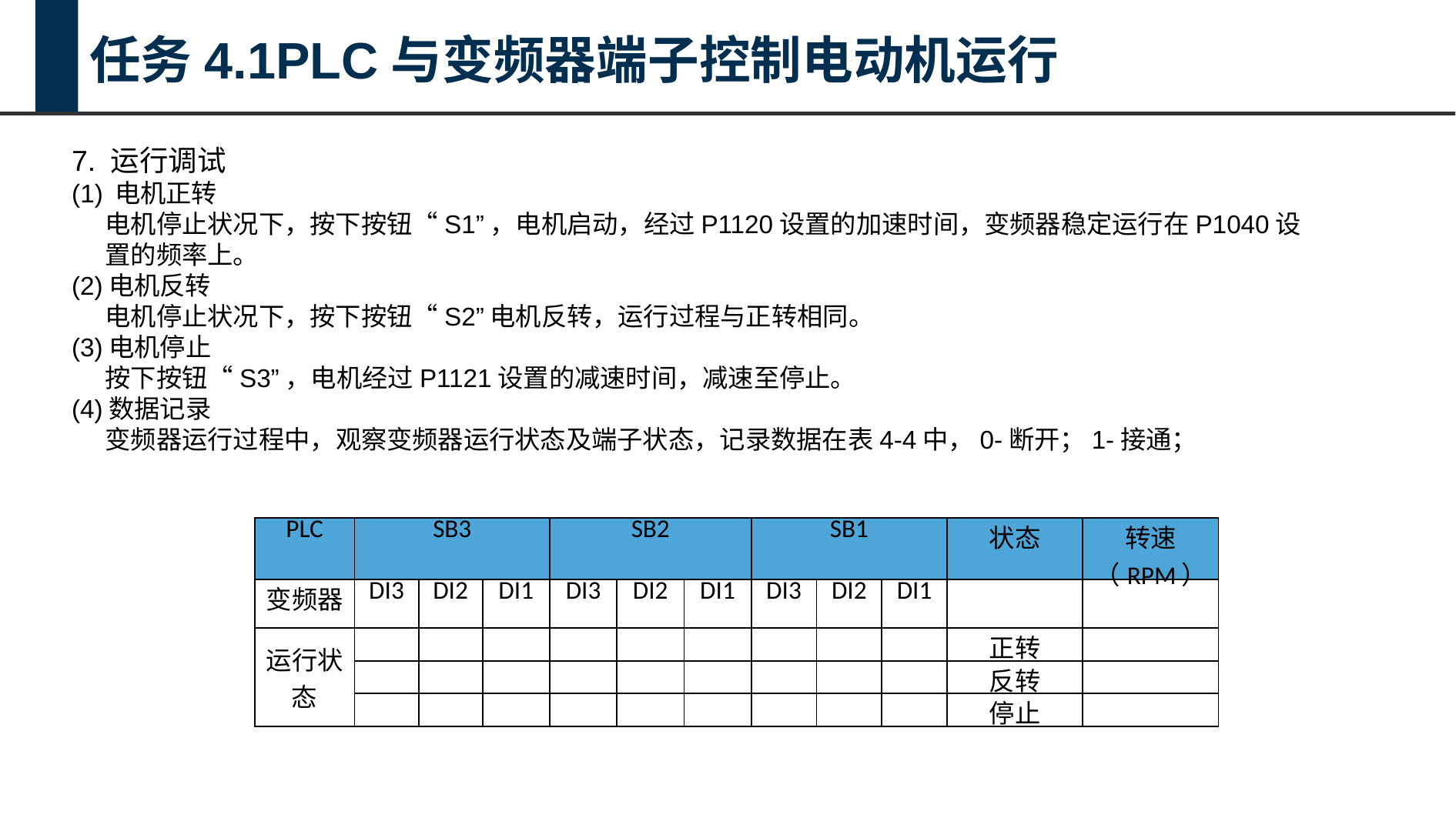

任务4.1PLC与变频器端子控制电动机运行
7. 运行调试
电机正转
电机停止状况下，按下按钮“S1”，电机启动，经过P1120设置的加速时间，变频器稳定运行在P1040设置的频率上。
(2)电机反转
电机停止状况下，按下按钮“S2”电机反转，运行过程与正转相同。
(3)电机停止
按下按钮“S3”，电机经过P1121设置的减速时间，减速至停止。
(4)数据记录
变频器运行过程中，观察变频器运行状态及端子状态，记录数据在表4-4中，0-断开；1-接通；
| PLC | SB3 |  |  | SB2 |  |  | SB1 |  |  | 状态 | 转速（RPM） |
| --- | --- | --- | --- | --- | --- | --- | --- | --- | --- | --- | --- |
| 变频器 | DI3 | DI2 | DI1 | DI3 | DI2 | DI1 | DI3 | DI2 | DI1 |  |  |
| 运行状态 |  |  |  |  |  |  |  |  |  | 正转 |  |
|  |  |  |  |  |  |  |  |  |  | 反转 |  |
|  |  |  |  |  |  |  |  |  |  | 停止 |  |